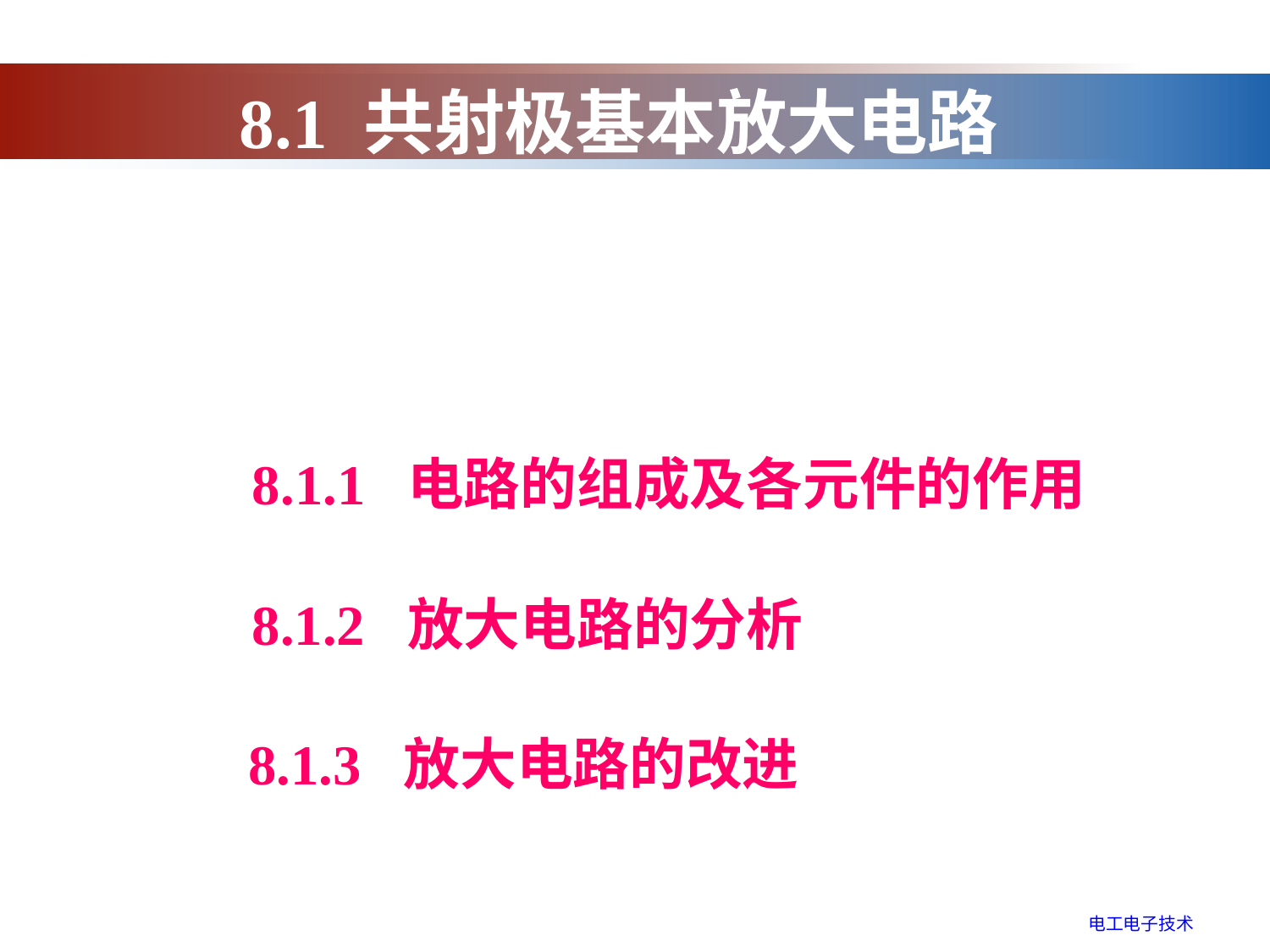

8.1 共射极基本放大电路
    8.1.1  电路的组成及各元件的作用
    8.1.2  放大电路的分析
    8.1.3  放大电路的改进
电工电子技术